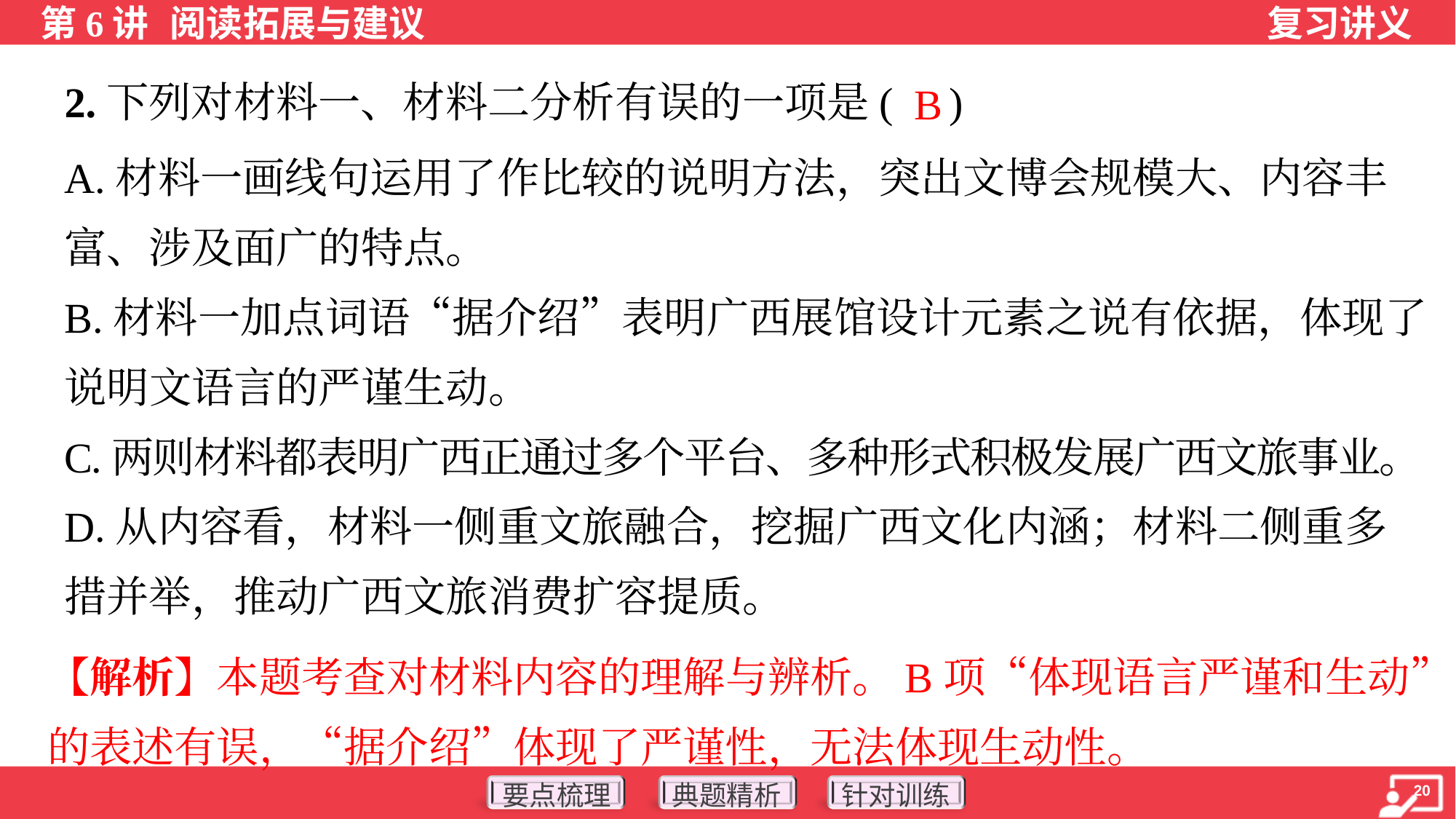

2.下列对材料一、材料二分析有误的一项是(     )
B
A.材料一画线句运用了作比较的说明方法，突出文博会规模大、内容丰
富、涉及面广的特点。
B.材料一加点词语“据介绍”表明广西展馆设计元素之说有依据，体现了
说明文语言的严谨生动。
C.两则材料都表明广西正通过多个平台、多种形式积极发展广西文旅事业。
D.从内容看，材料一侧重文旅融合，挖掘广西文化内涵；材料二侧重多
措并举，推动广西文旅消费扩容提质。
【解析】本题考查对材料内容的理解与辨析。B项“体现语言严谨和生动”
的表述有误，“据介绍”体现了严谨性，无法体现生动性。